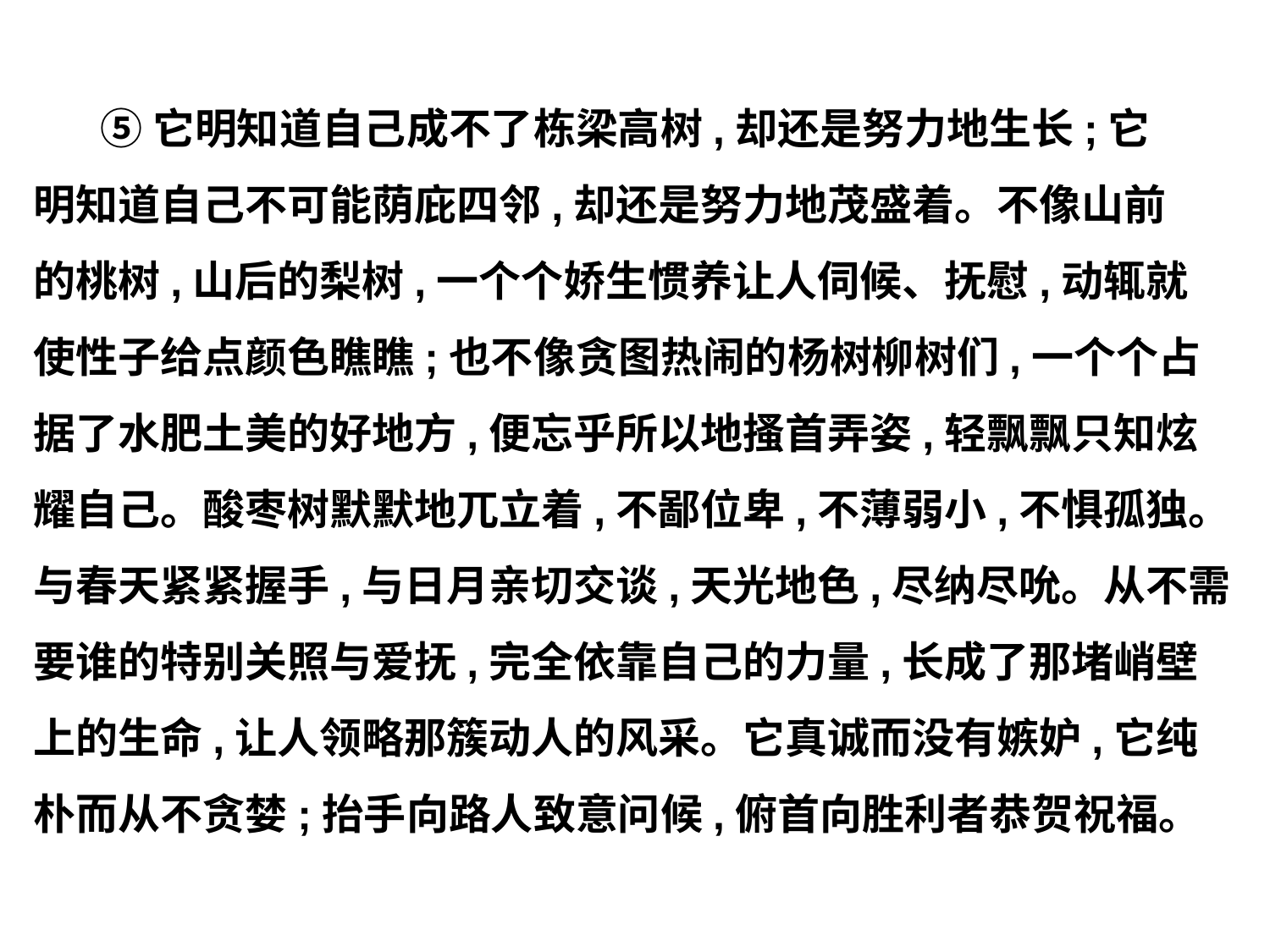

⑤它明知道自己成不了栋梁高树,却还是努力地生长;它
明知道自己不可能荫庇四邻,却还是努力地茂盛着。不像山前
的桃树,山后的梨树,一个个娇生惯养让人伺候、抚慰,动辄就
使性子给点颜色瞧瞧;也不像贪图热闹的杨树柳树们,一个个占
据了水肥土美的好地方,便忘乎所以地搔首弄姿,轻飘飘只知炫
耀自己。酸枣树默默地兀立着,不鄙位卑,不薄弱小,不惧孤独。
与春天紧紧握手,与日月亲切交谈,天光地色,尽纳尽吮。从不需
要谁的特别关照与爱抚,完全依靠自己的力量,长成了那堵峭壁
上的生命,让人领略那簇动人的风采。它真诚而没有嫉妒,它纯
朴而从不贪婪;抬手向路人致意问候,俯首向胜利者恭贺祝福。